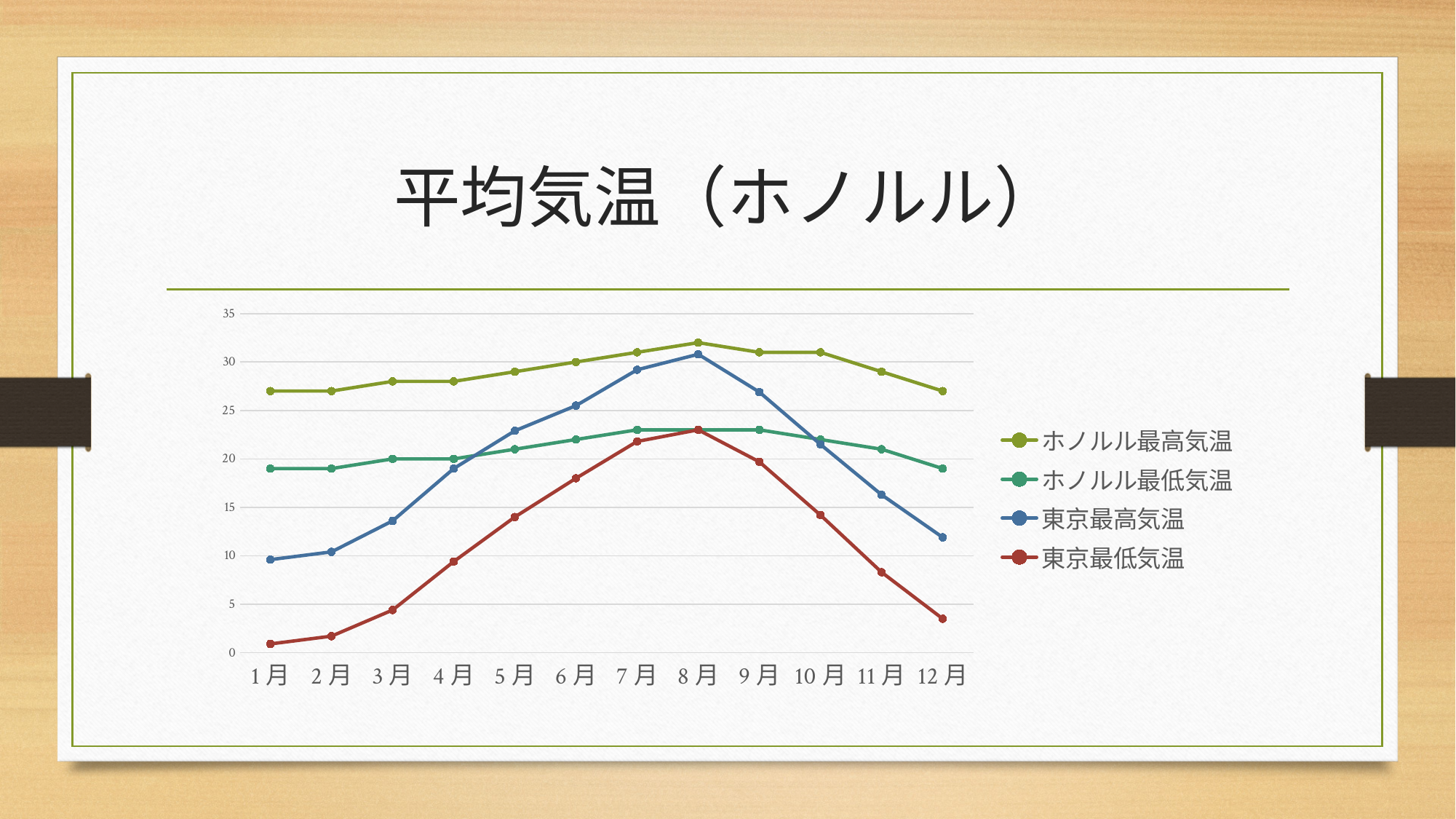

# 平均気温（ホノルル）

### Chart

| Category | ホノルル最高気温 | ホノルル最低気温 | 東京最高気温 | 東京最低気温 |
|---|---|---|---|---|
| 1月 | 27.0 | 19.0 | 9.6 | 0.9 |
| 2月 | 27.0 | 19.0 | 10.4 | 1.7 |
| 3月 | 28.0 | 20.0 | 13.6 | 4.4 |
| 4月 | 28.0 | 20.0 | 19.0 | 9.4 |
| 5月 | 29.0 | 21.0 | 22.9 | 14.0 |
| 6月 | 30.0 | 22.0 | 25.5 | 18.0 |
| 7月 | 31.0 | 23.0 | 29.2 | 21.8 |
| 8月 | 32.0 | 23.0 | 30.8 | 23.0 |
| 9月 | 31.0 | 23.0 | 26.9 | 19.7 |
| 10月 | 31.0 | 22.0 | 21.5 | 14.2 |
| 11月 | 29.0 | 21.0 | 16.3 | 8.3 |
| 12月 | 27.0 | 19.0 | 11.9 | 3.5 |